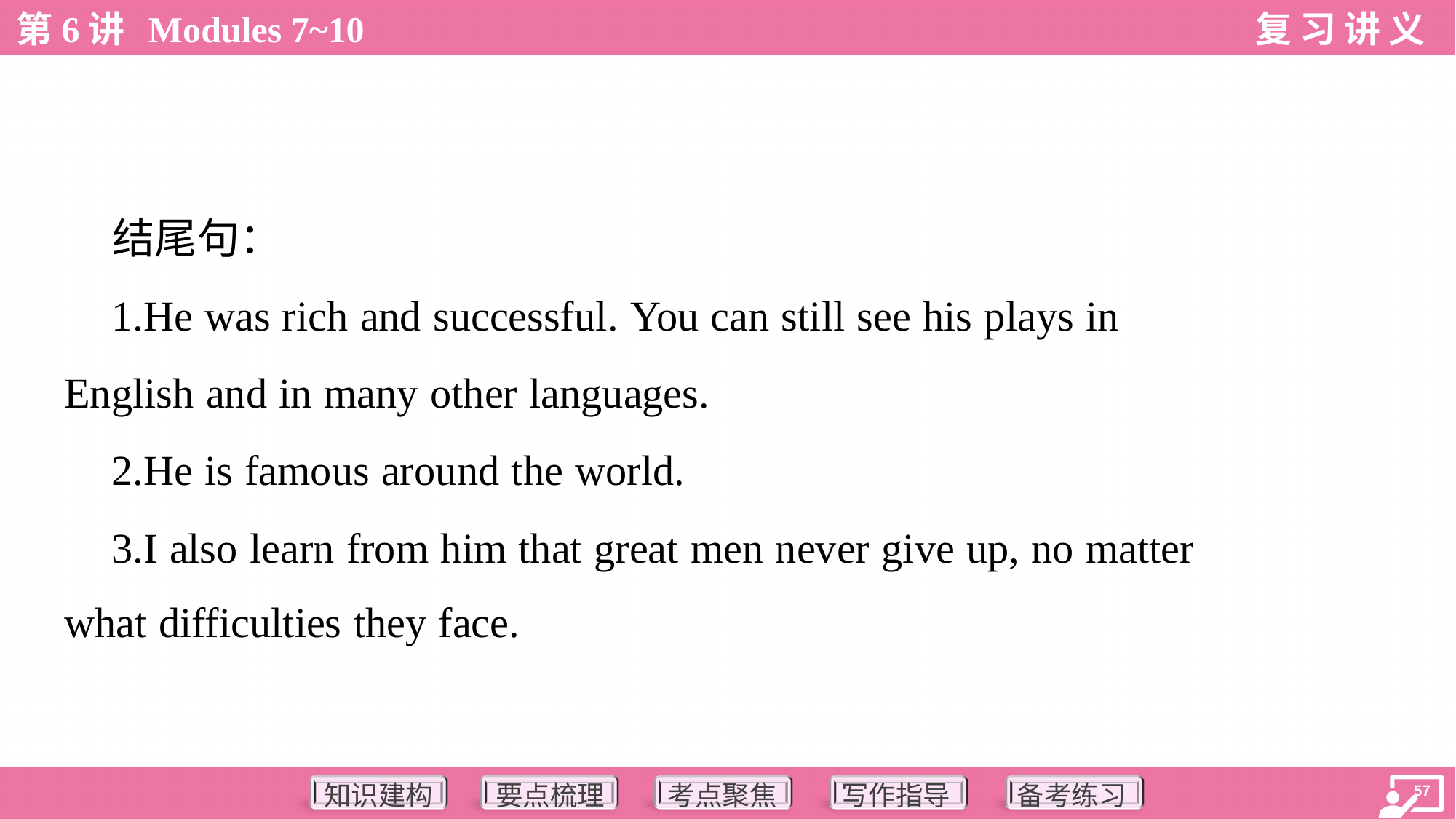

结尾句：
    1.He was rich and successful. You can still see his plays in
English and in many other languages.
    2.He is famous around the world.
    3.I also learn from him that great men never give up, no matter
what difficulties they face.